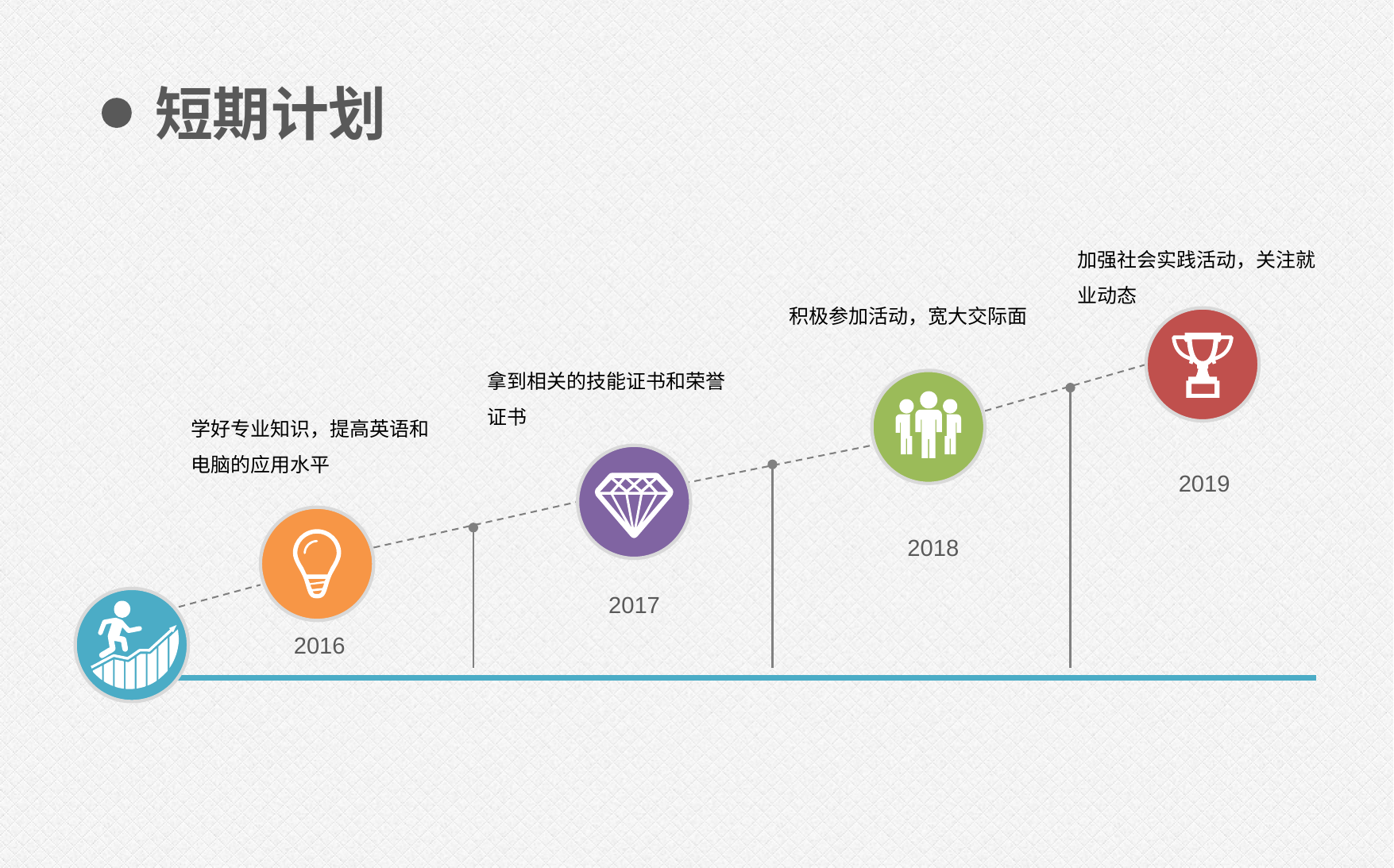

短期计划

加强社会实践活动，关注就业动态
积极参加活动，宽大交际面

拿到相关的技能证书和荣誉证书

学好专业知识，提高英语和电脑的应用水平

2019

2018

2017

2016